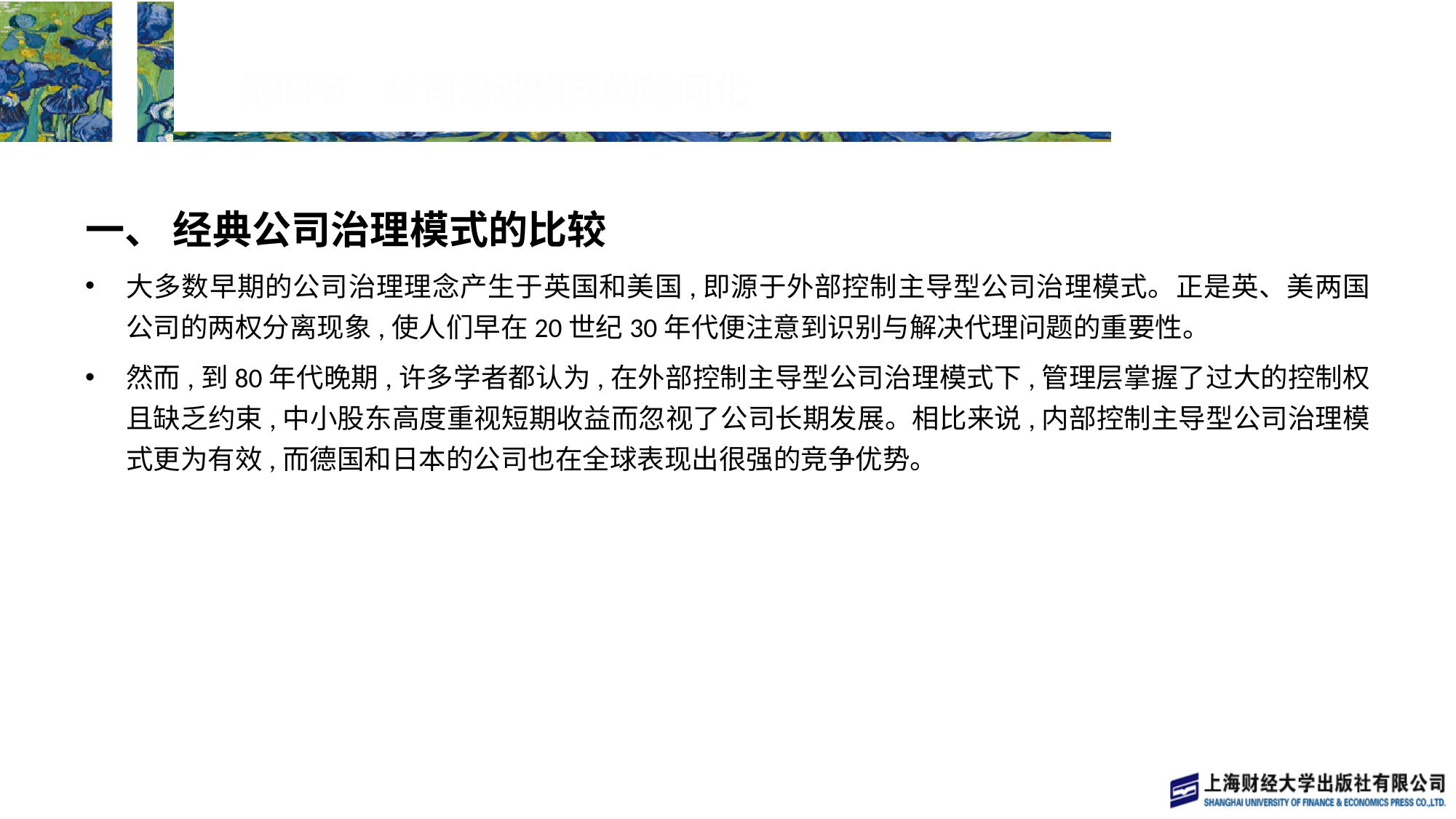

# 第四节　公司治理模式的趋同化
一、 经典公司治理模式的比较
大多数早期的公司治理理念产生于英国和美国,即源于外部控制主导型公司治理模式。正是英、美两国公司的两权分离现象,使人们早在20世纪30年代便注意到识别与解决代理问题的重要性。
然而,到80年代晚期,许多学者都认为,在外部控制主导型公司治理模式下,管理层掌握了过大的控制权且缺乏约束,中小股东高度重视短期收益而忽视了公司长期发展。相比来说,内部控制主导型公司治理模式更为有效,而德国和日本的公司也在全球表现出很强的竞争优势。